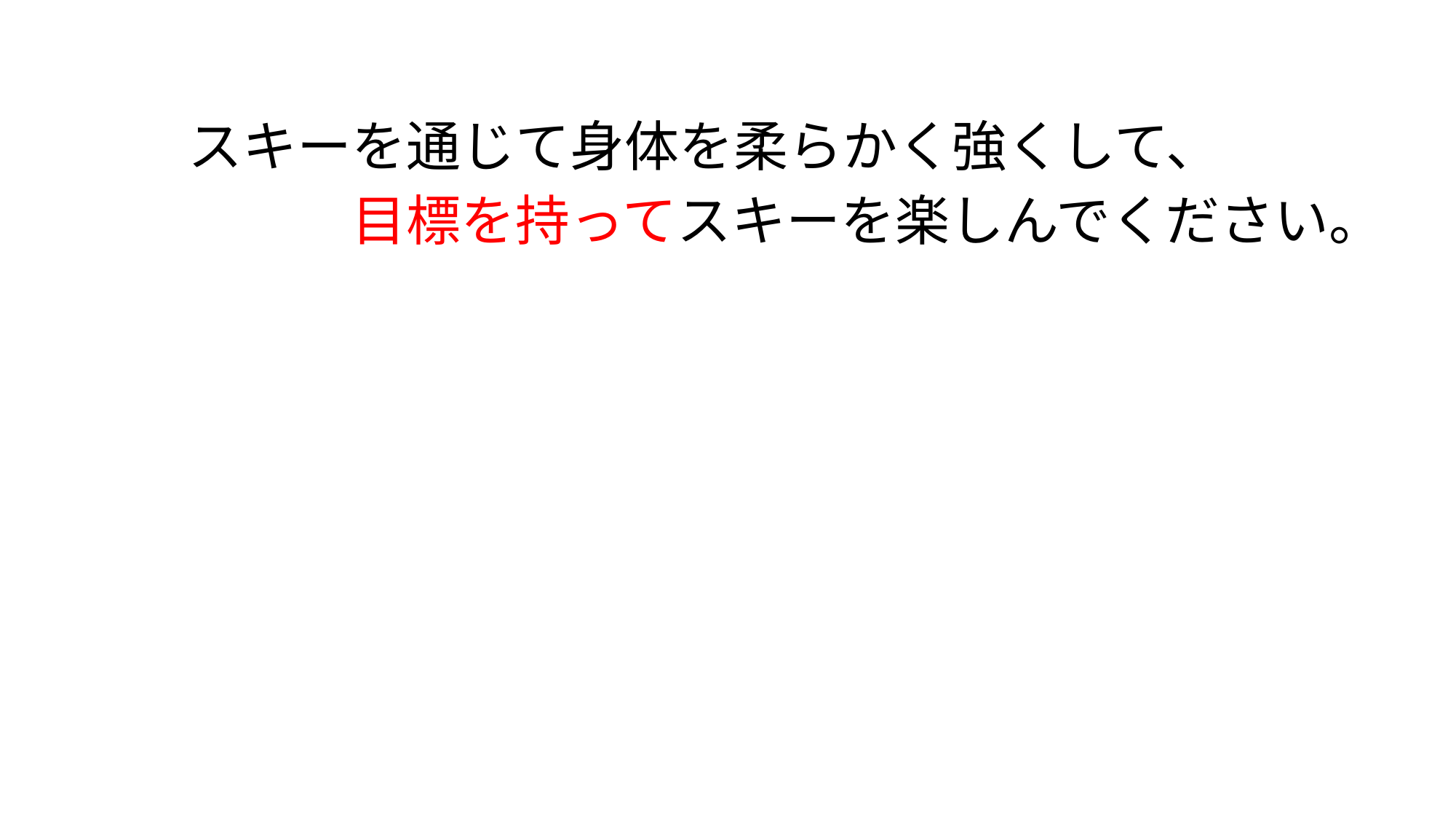

スキーを通じて身体を柔らかく強くして、
　　　目標を持ってスキーを楽しんでください。